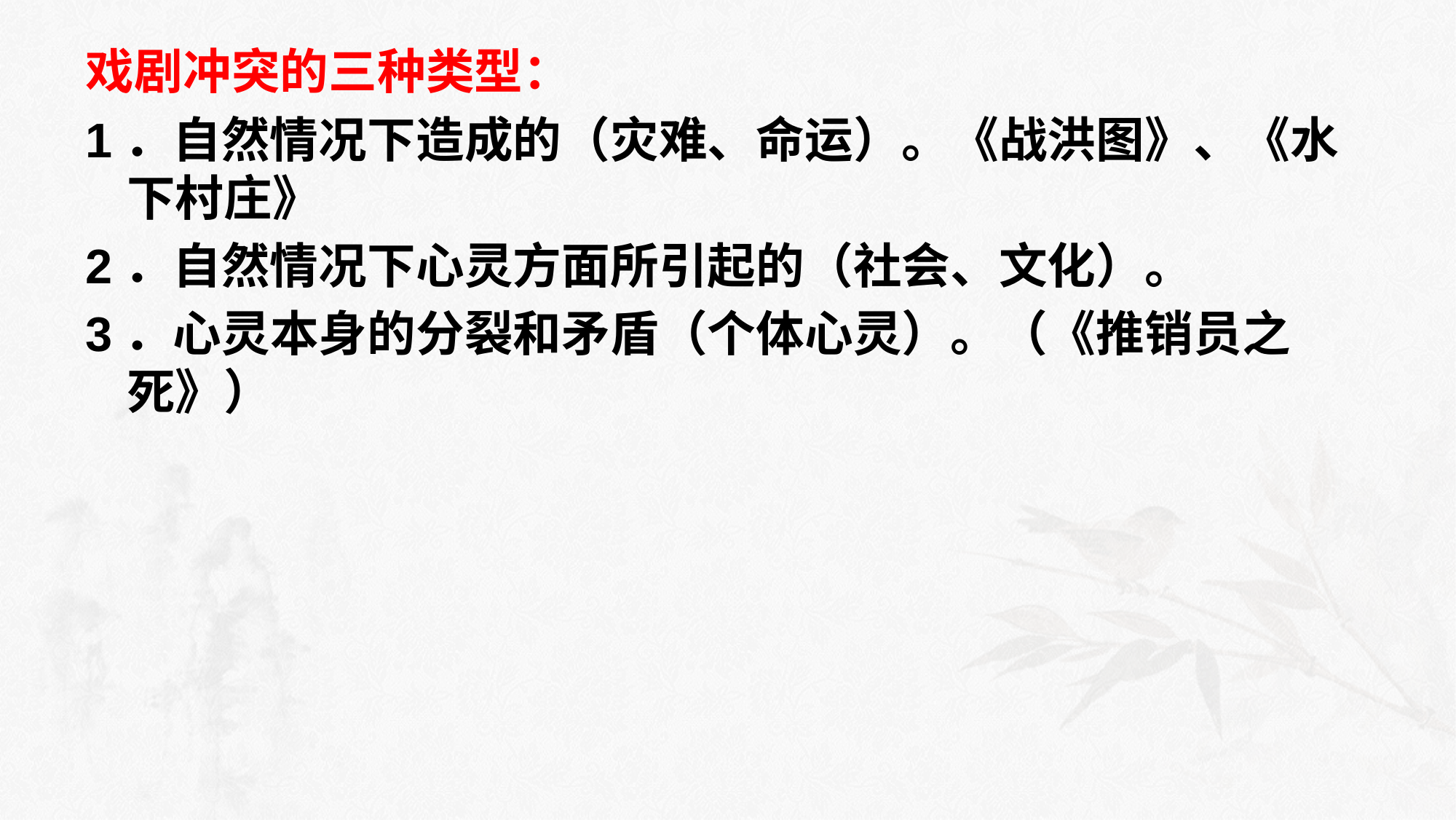

#
戏剧冲突的三种类型：
1．自然情况下造成的（灾难、命运）。《战洪图》、《水下村庄》
2．自然情况下心灵方面所引起的（社会、文化）。
3．心灵本身的分裂和矛盾（个体心灵）。（《推销员之死》）